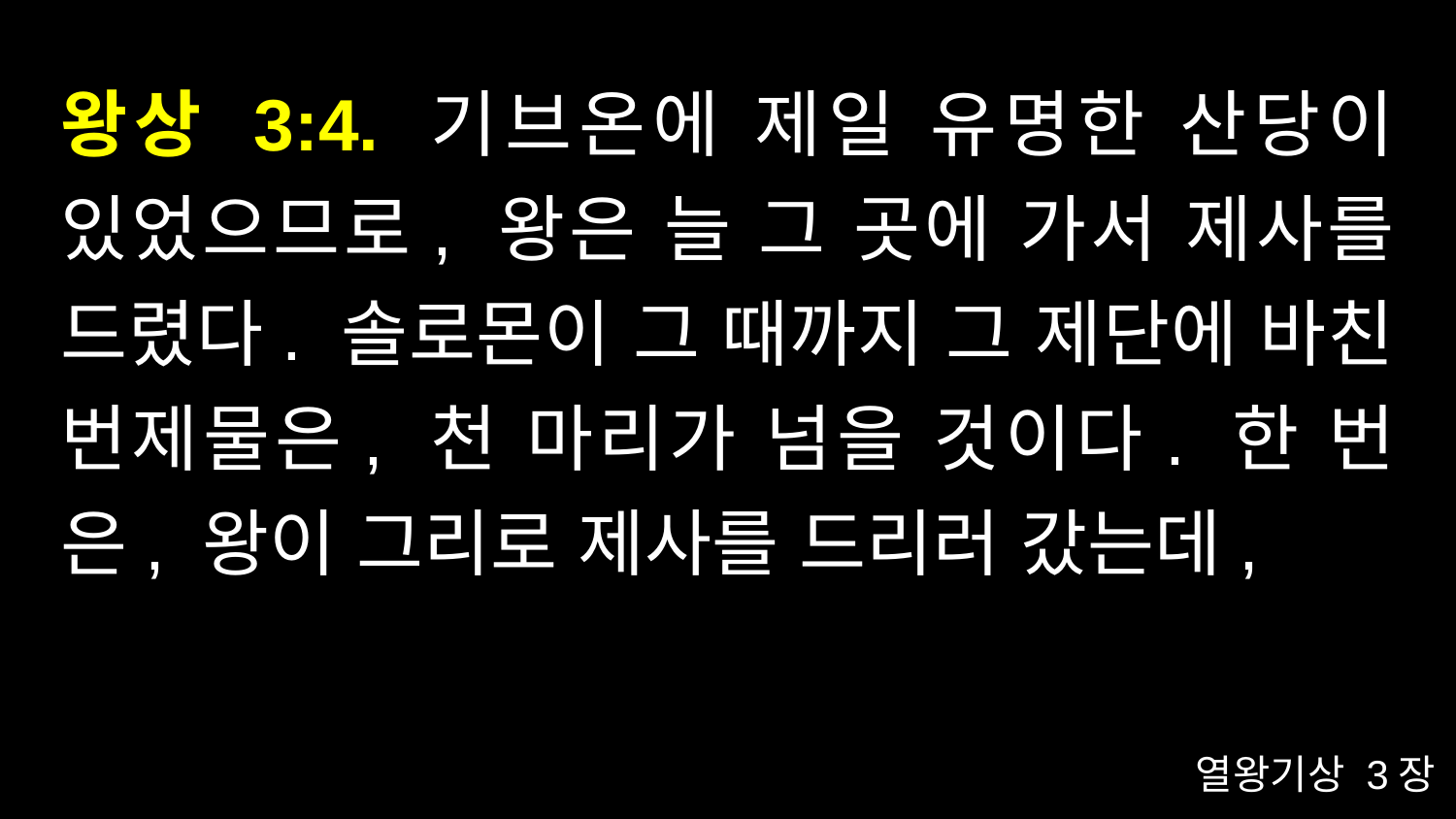

# 왕상 3:4. 기브온에 제일 유명한 산당이 있었으므로, 왕은 늘 그 곳에 가서 제사를 드렸다. 솔로몬이 그 때까지 그 제단에 바친 번제물은, 천 마리가 넘을 것이다. 한 번은, 왕이 그리로 제사를 드리러 갔는데,
열왕기상 3장